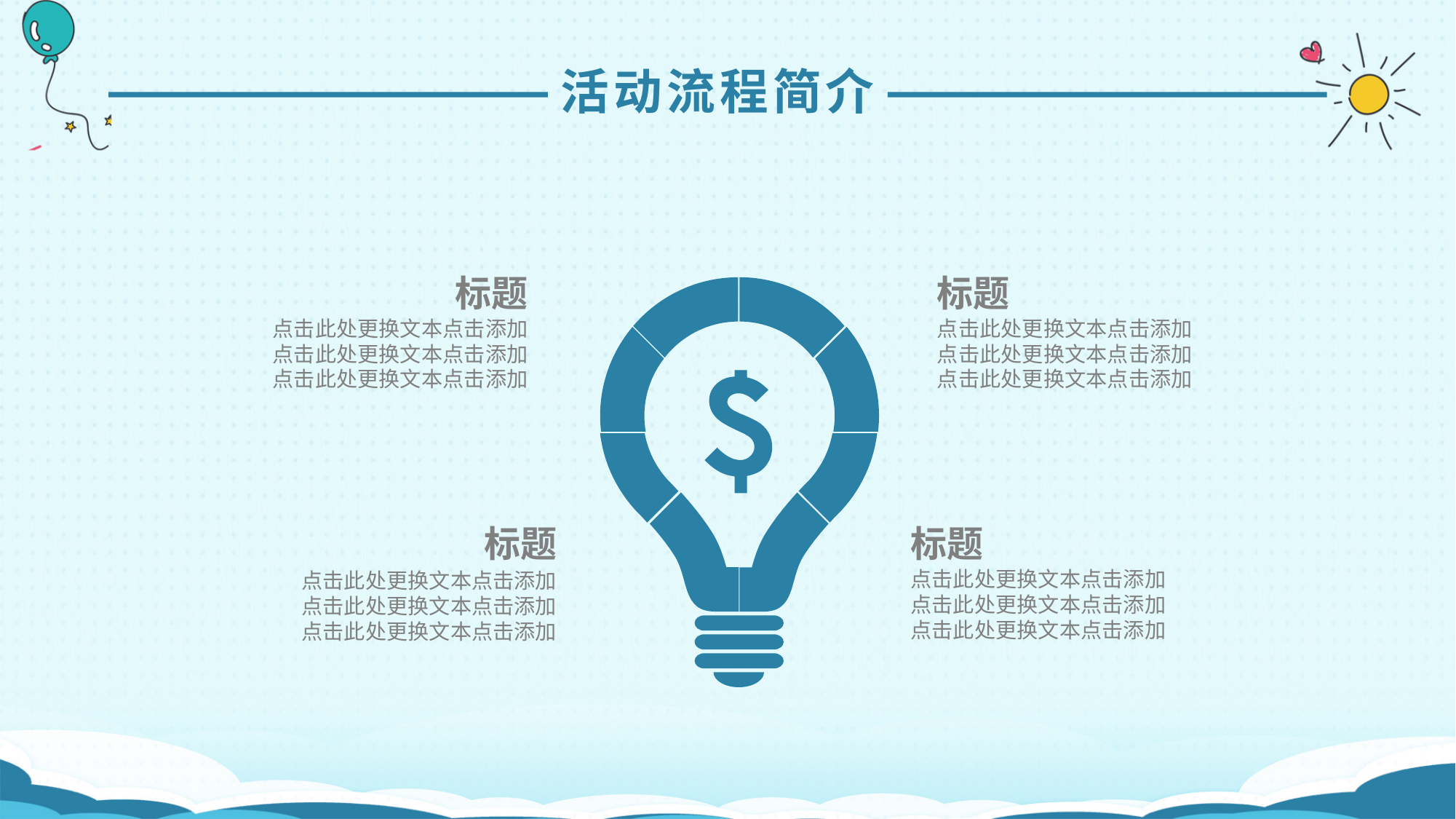

活动流程简介

标题

标题
点击此处更换文本点击添加
点击此处更换文本点击添加
点击此处更换文本点击添加
点击此处更换文本点击添加
点击此处更换文本点击添加
点击此处更换文本点击添加
标题
标题
点击此处更换文本点击添加
点击此处更换文本点击添加
点击此处更换文本点击添加
点击此处更换文本点击添加
点击此处更换文本点击添加
点击此处更换文本点击添加